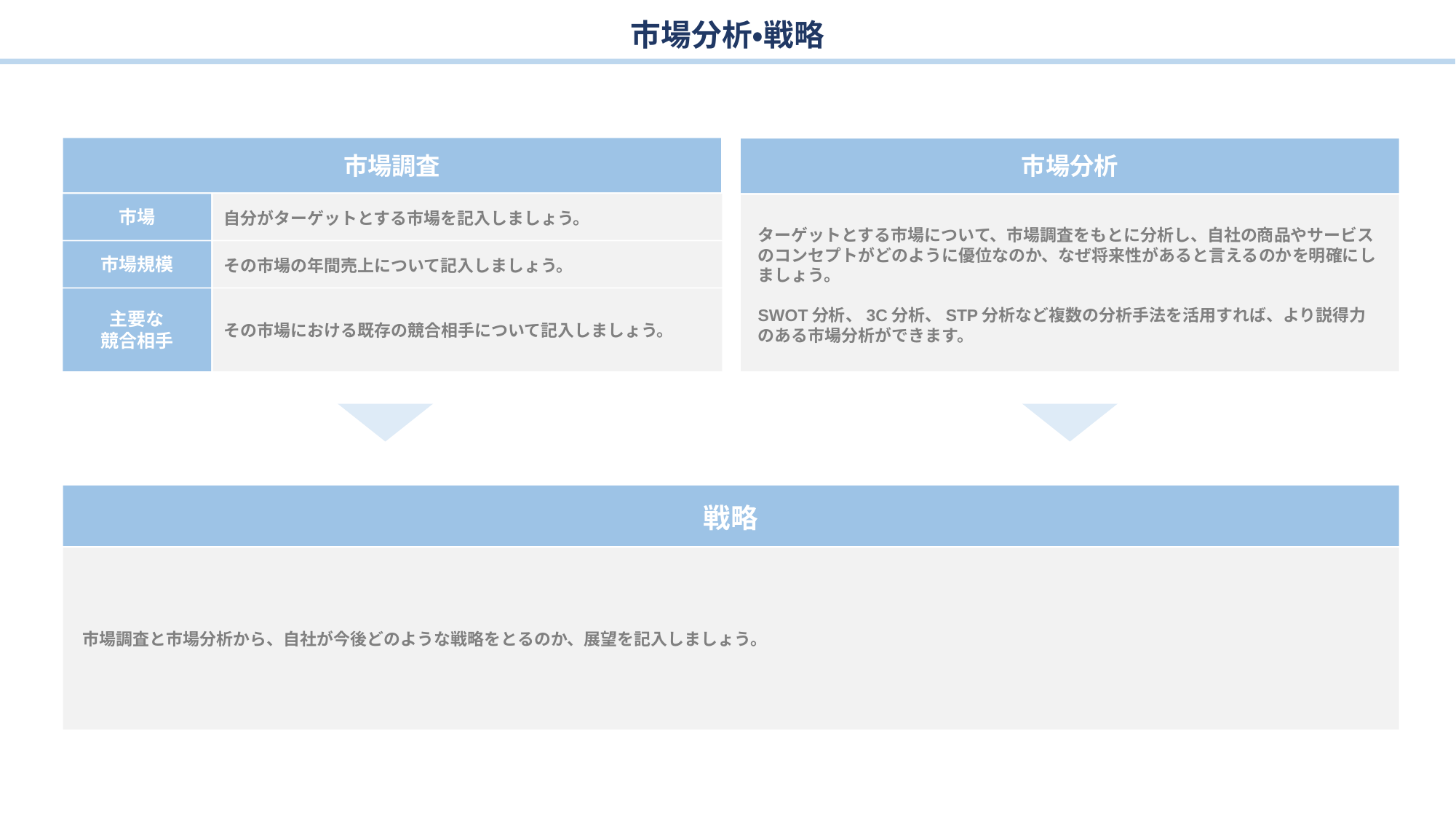

市場分析・戦略

市場調査
市場分析

市場
自分がターゲットとする市場を記入しましょう。
ターゲットとする市場について、市場調査をもとに分析し、自社の商品やサービスのコンセプトがどのように優位なのか、なぜ将来性があると言えるのかを明確にしましょう。

SWOT分析、3C分析、STP分析など複数の分析手法を活用すれば、より説得力のある市場分析ができます。

市場規模
その市場の年間売上について記入しましょう。

主要な
競合相手
その市場における既存の競合相手について記入しましょう。

戦略

市場調査と市場分析から、自社が今後どのような戦略をとるのか、展望を記入しましょう。